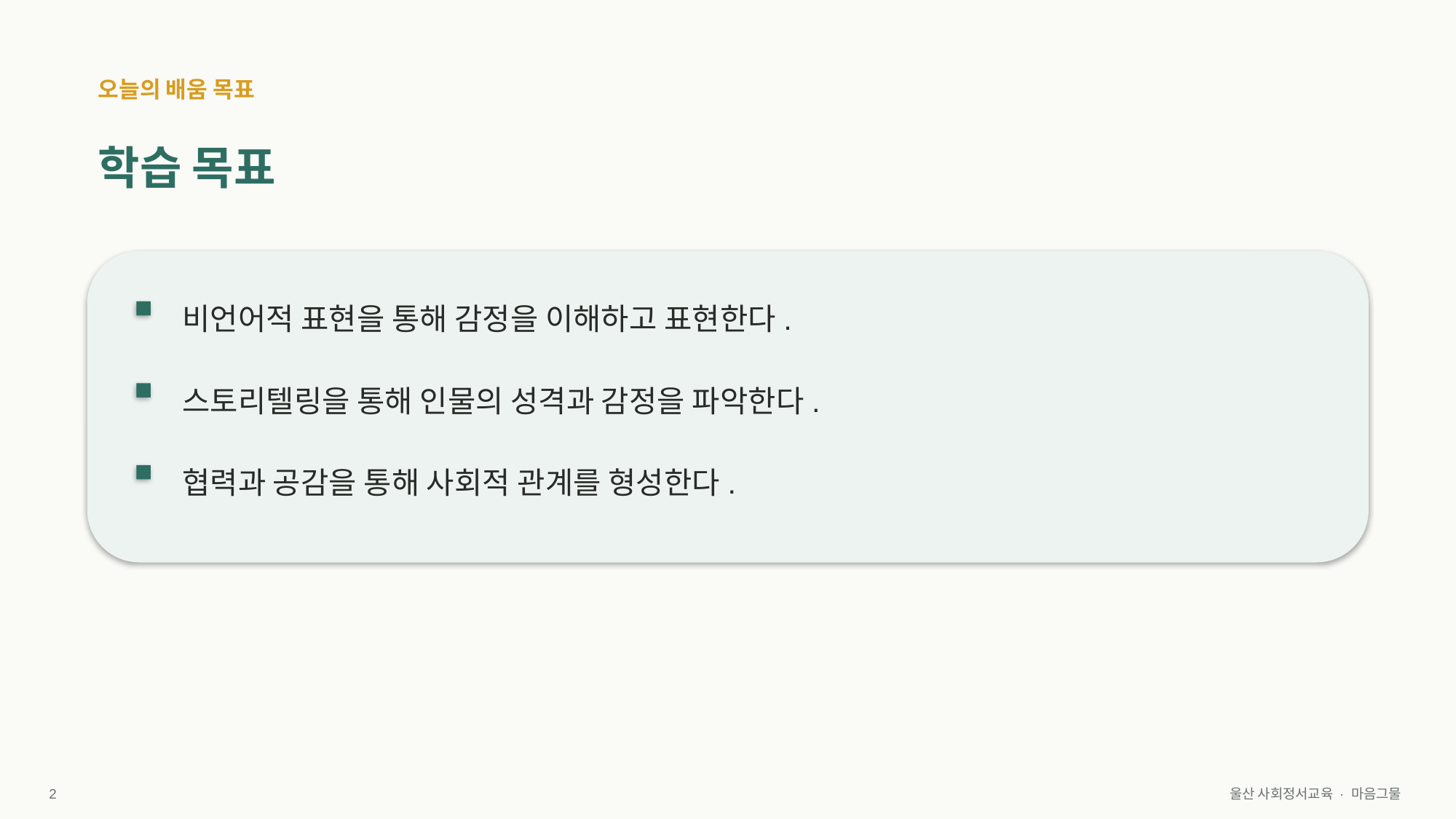

오늘의 배움 목표
학습 목표

비언어적 표현을 통해 감정을 이해하고 표현한다.

스토리텔링을 통해 인물의 성격과 감정을 파악한다.

협력과 공감을 통해 사회적 관계를 형성한다.

2
울산 사회정서교육 · 마음그물